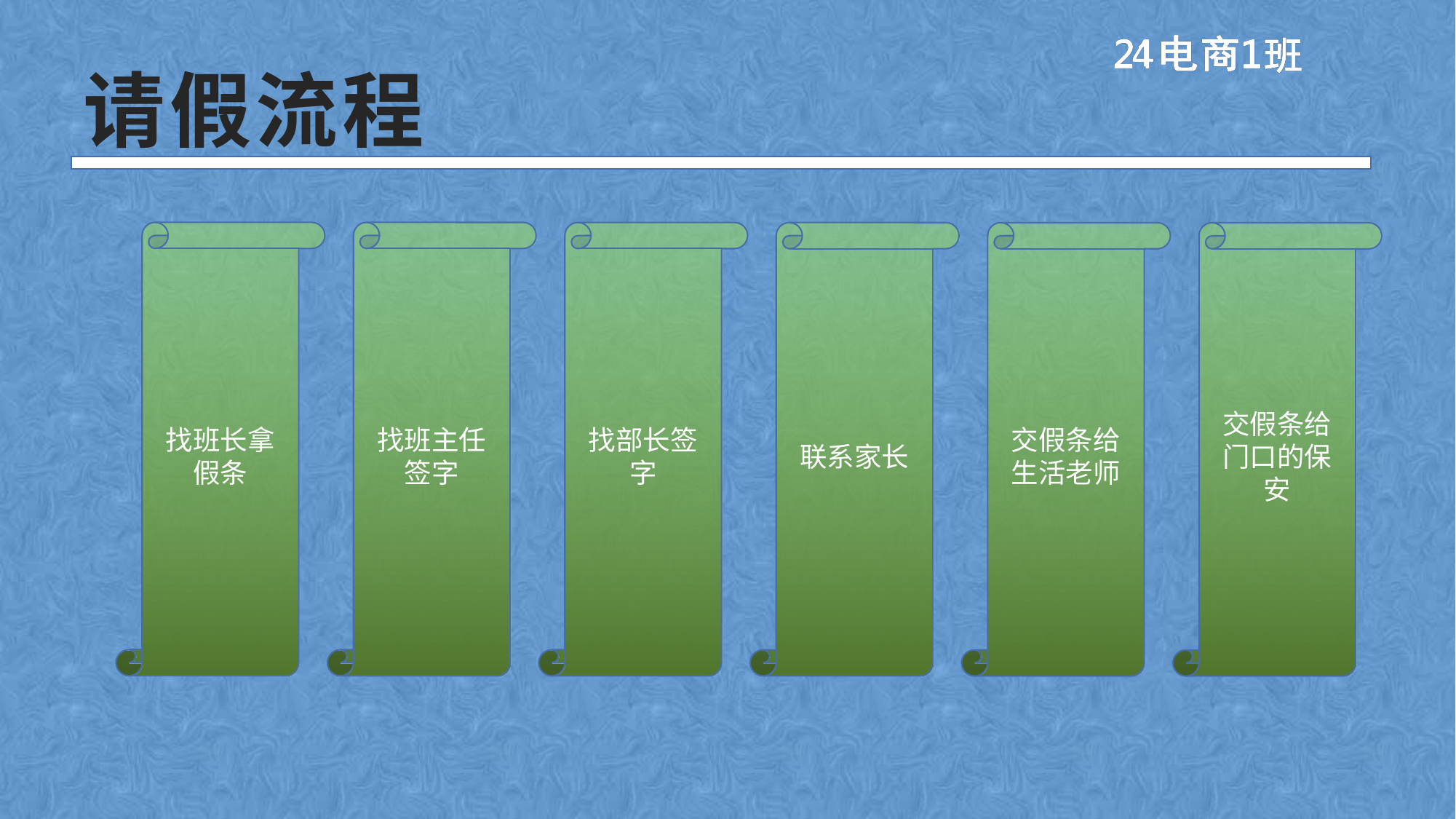

# 请假流程
找班长拿假条
找班主任签字
找部长签字
联系家长
交假条给生活老师
交假条给门口的保安